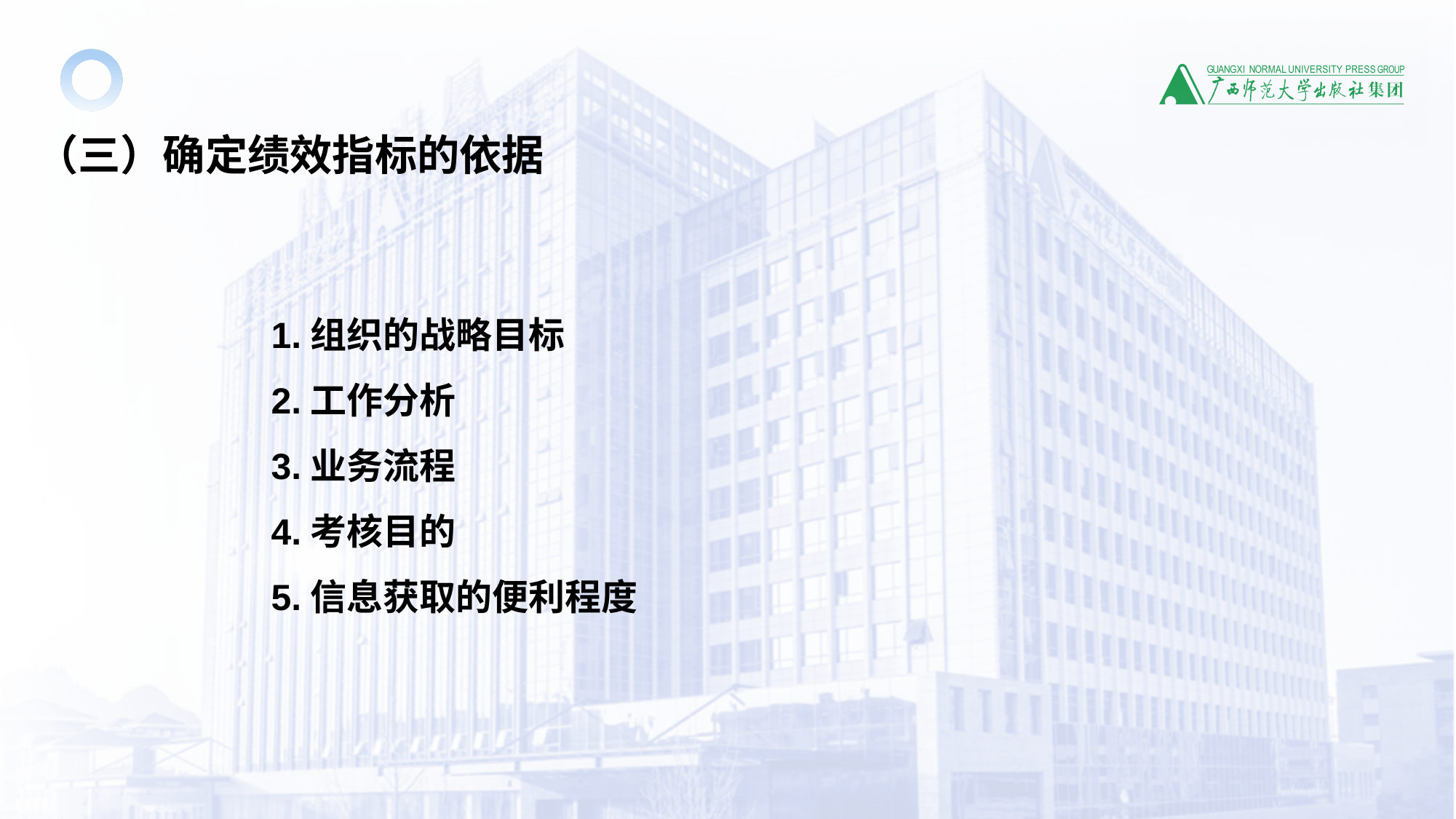

（三）确定绩效指标的依据
1.组织的战略目标
2.工作分析
3.业务流程
4.考核目的
5.信息获取的便利程度